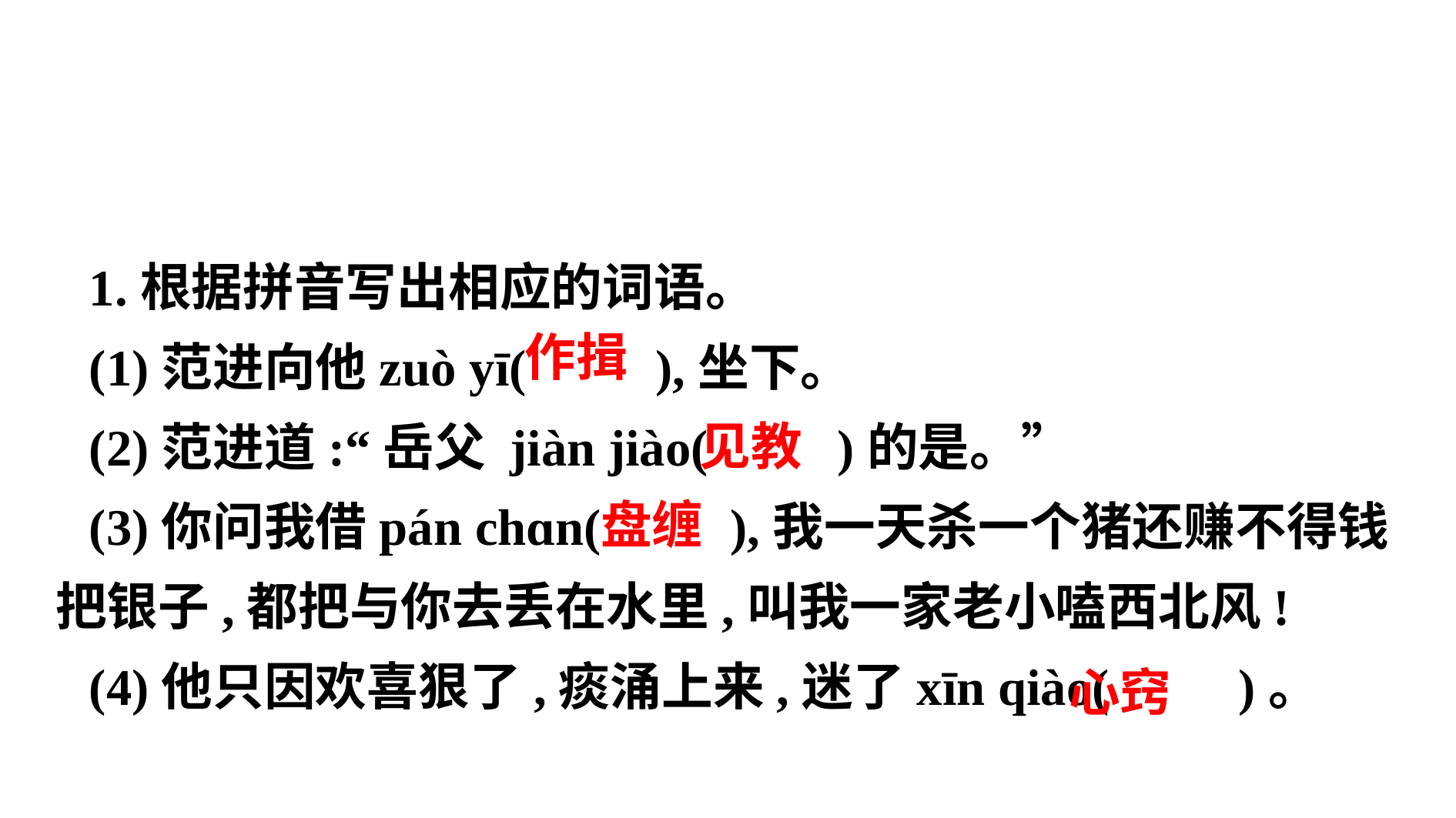

1.根据拼音写出相应的词语。
(1)范进向他zuò yī(          ),坐下。
(2)范进道:“岳父 jiàn jiào(          )的是。”
(3)你问我借pán chɑn(          ),我一天杀一个猪还赚不得钱把银子,都把与你去丢在水里,叫我一家老小嗑西北风!
(4)他只因欢喜狠了,痰涌上来,迷了xīn qiào(          )。
 作揖
 见教
 盘缠
 心窍